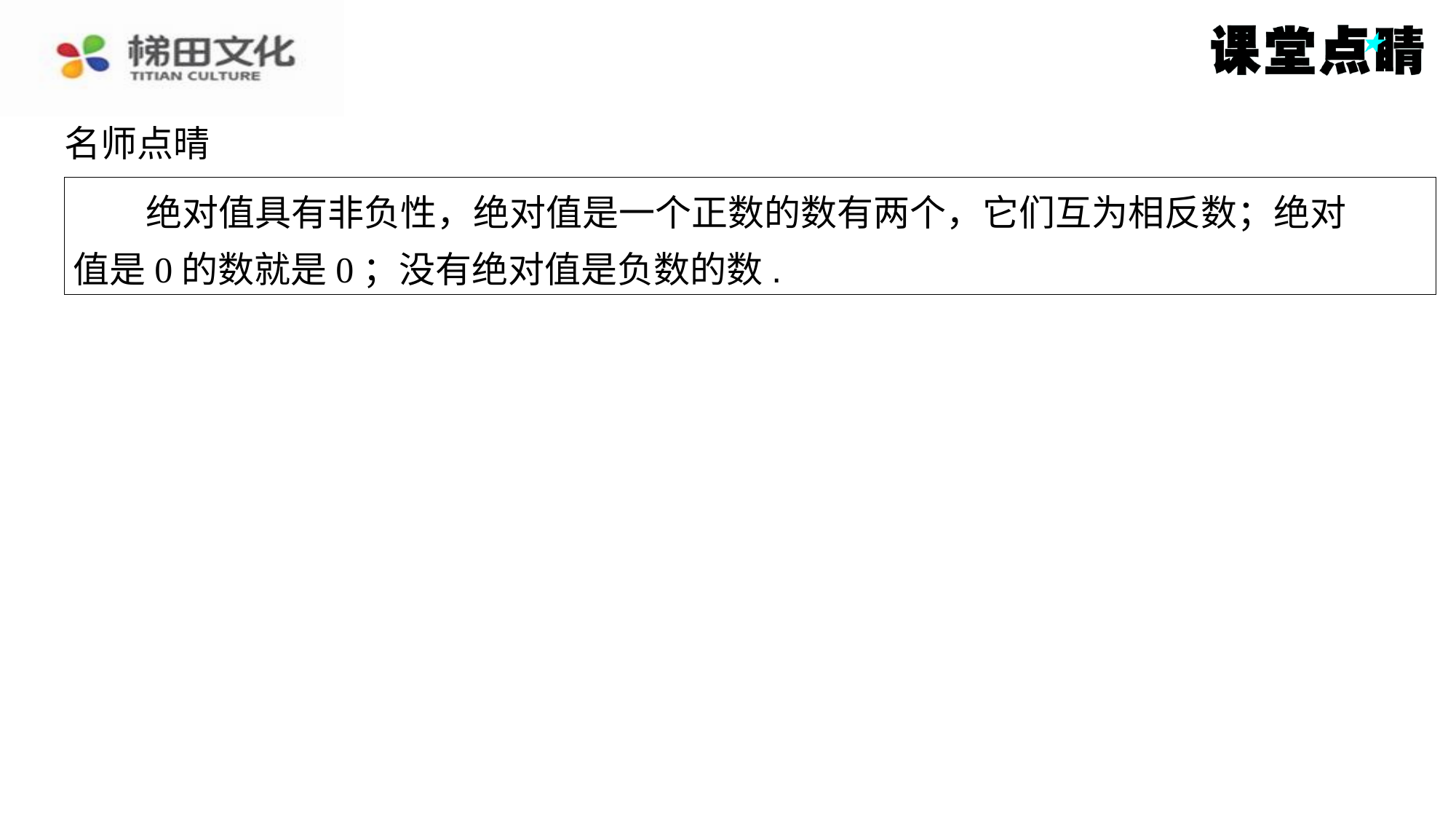

名师点晴
　　绝对值具有非负性，绝对值是一个正数的数有两个，它们互为相反数；绝对
值是0的数就是0；没有绝对值是负数的数.